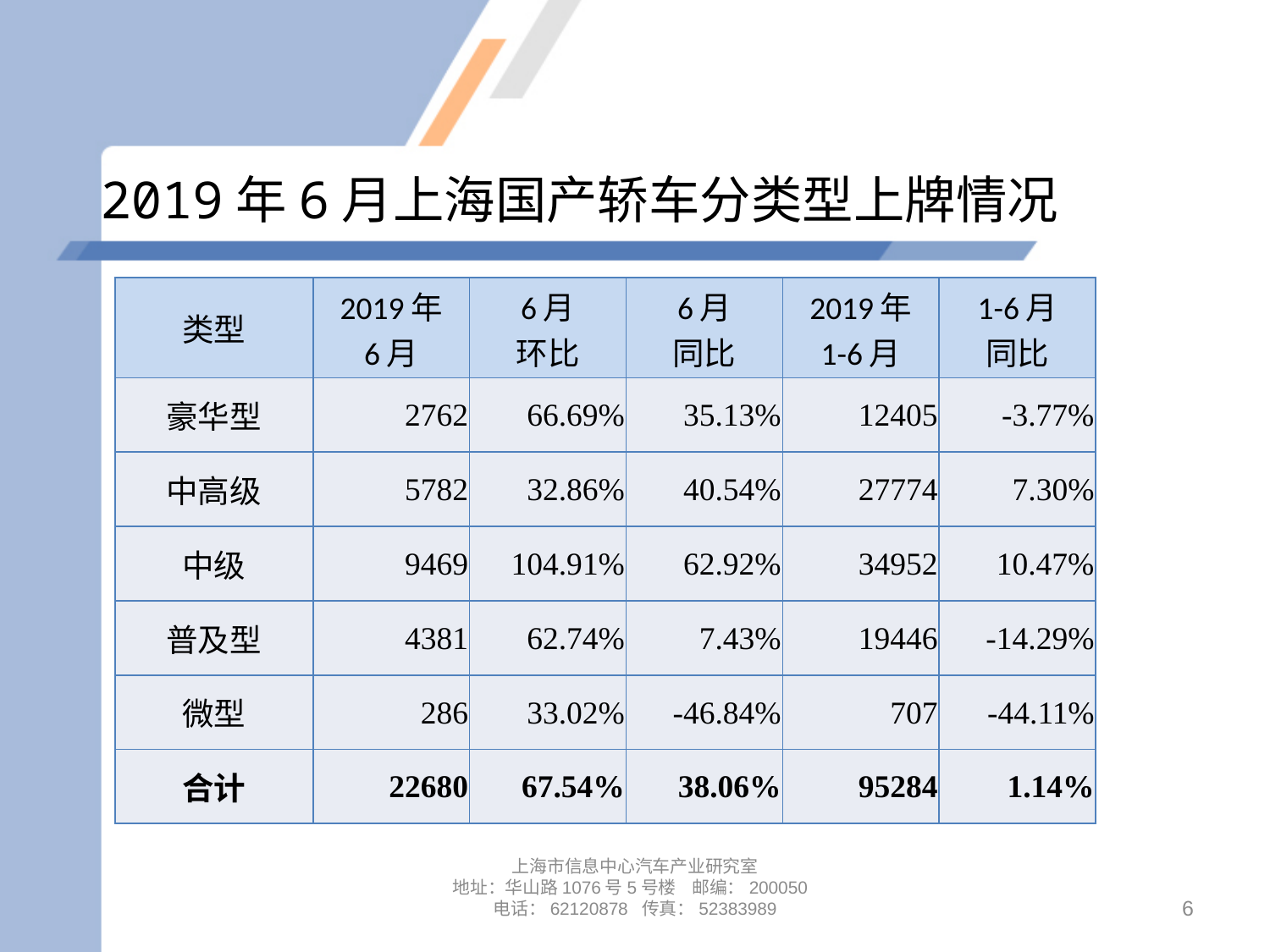

# 2019年6月上海国产轿车分类型上牌情况
| 类型 | 2019年 6月 | 6月 环比 | 6月 同比 | 2019年 1-6月 | 1-6月 同比 |
| --- | --- | --- | --- | --- | --- |
| 豪华型 | 2762 | 66.69% | 35.13% | 12405 | -3.77% |
| 中高级 | 5782 | 32.86% | 40.54% | 27774 | 7.30% |
| 中级 | 9469 | 104.91% | 62.92% | 34952 | 10.47% |
| 普及型 | 4381 | 62.74% | 7.43% | 19446 | -14.29% |
| 微型 | 286 | 33.02% | -46.84% | 707 | -44.11% |
| 合计 | 22680 | 67.54% | 38.06% | 95284 | 1.14% |
上海市信息中心汽车产业研究室
地址：华山路1076号5号楼    邮编：200050
电话：62120878  传真：52383989

6